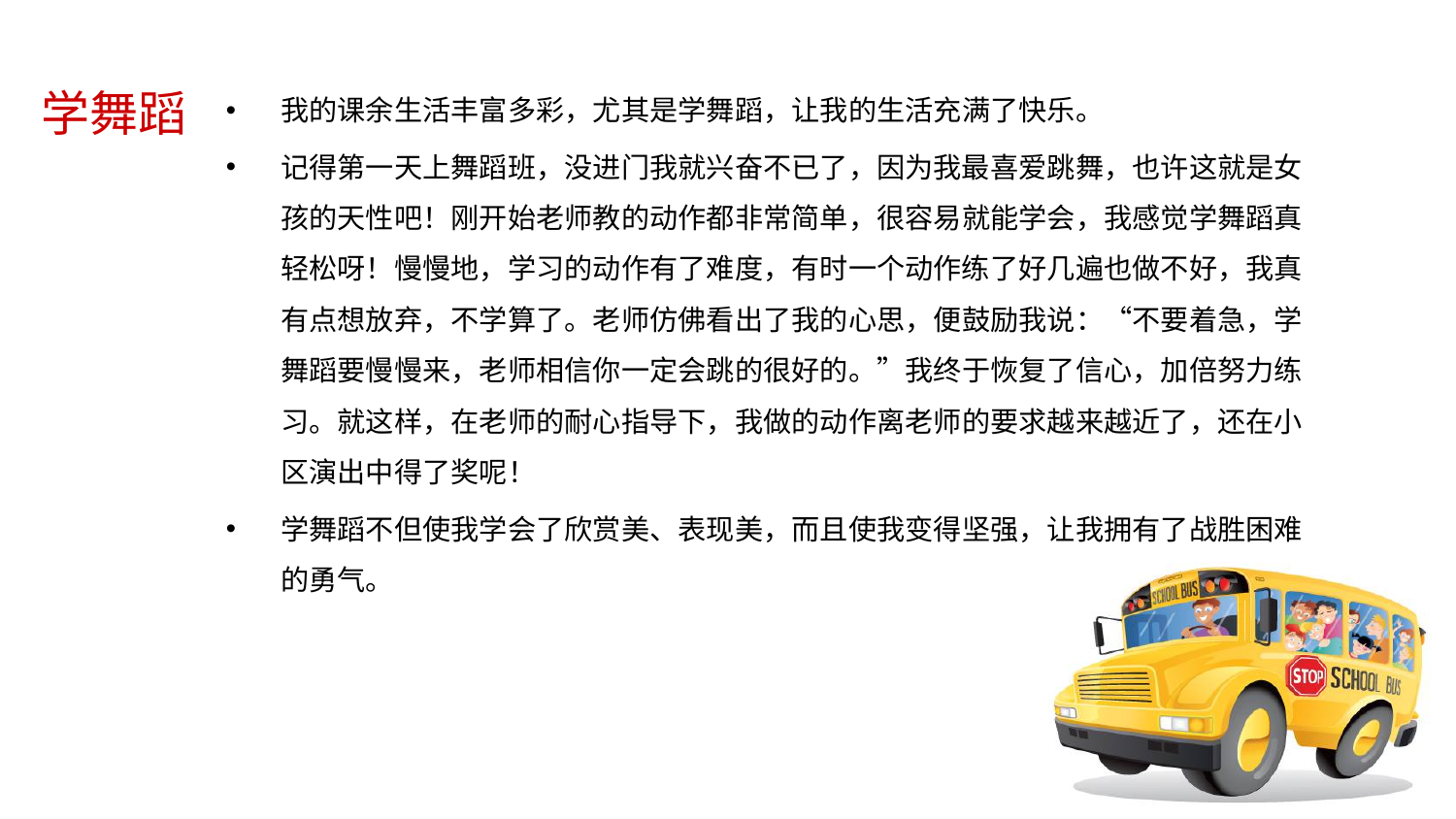

# 学舞蹈
我的课余生活丰富多彩，尤其是学舞蹈，让我的生活充满了快乐。
记得第一天上舞蹈班，没进门我就兴奋不已了，因为我最喜爱跳舞，也许这就是女孩的天性吧！刚开始老师教的动作都非常简单，很容易就能学会，我感觉学舞蹈真轻松呀！慢慢地，学习的动作有了难度，有时一个动作练了好几遍也做不好，我真有点想放弃，不学算了。老师仿佛看出了我的心思，便鼓励我说：“不要着急，学舞蹈要慢慢来，老师相信你一定会跳的很好的。”我终于恢复了信心，加倍努力练习。就这样，在老师的耐心指导下，我做的动作离老师的要求越来越近了，还在小区演出中得了奖呢！
学舞蹈不但使我学会了欣赏美、表现美，而且使我变得坚强，让我拥有了战胜困难的勇气。